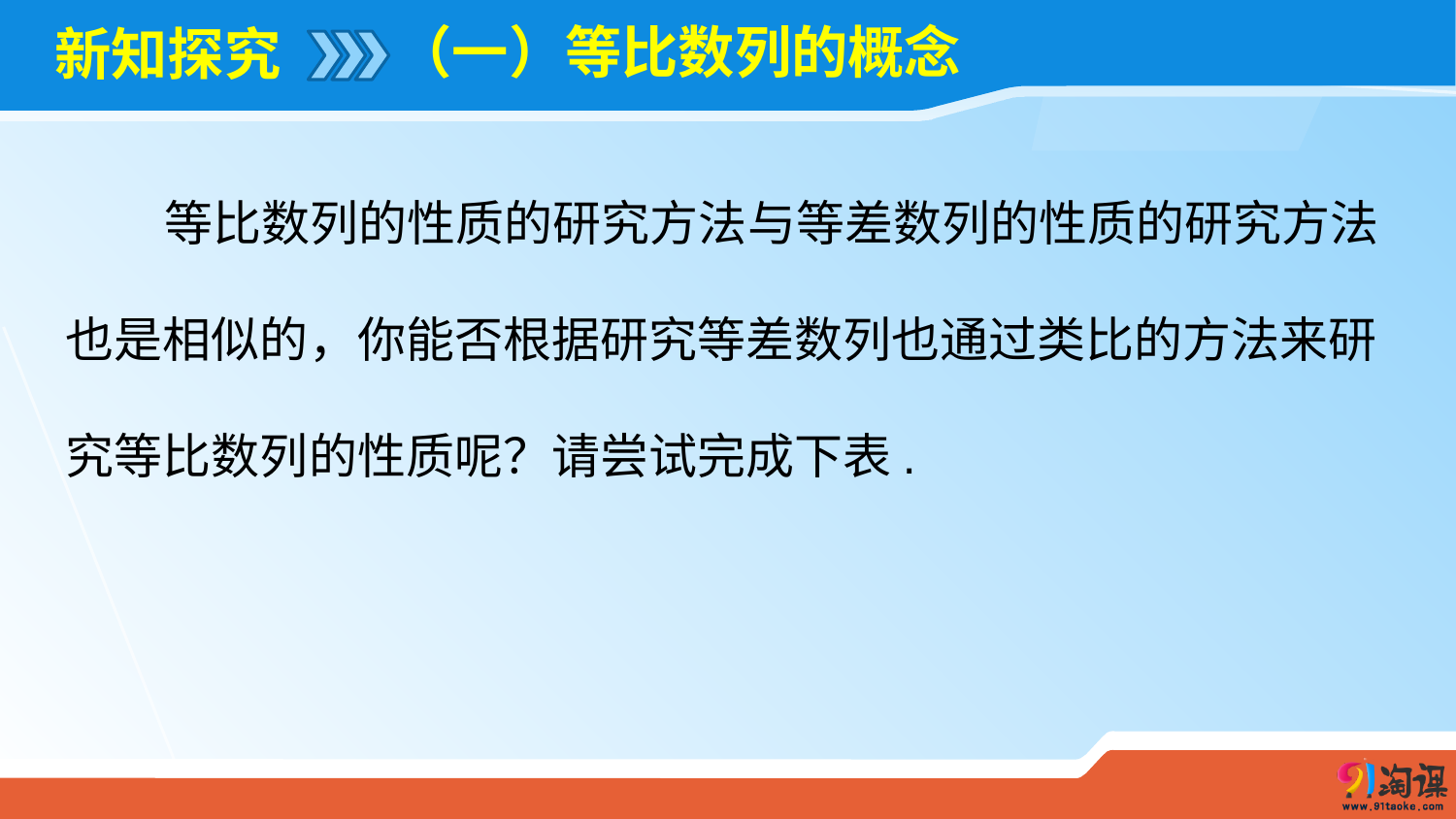

（一）等比数列的概念
# 新知探究
        等比数列的性质的研究方法与等差数列的性质的研究方法也是相似的，你能否根据研究等差数列也通过类比的方法来研究等比数列的性质呢？请尝试完成下表.